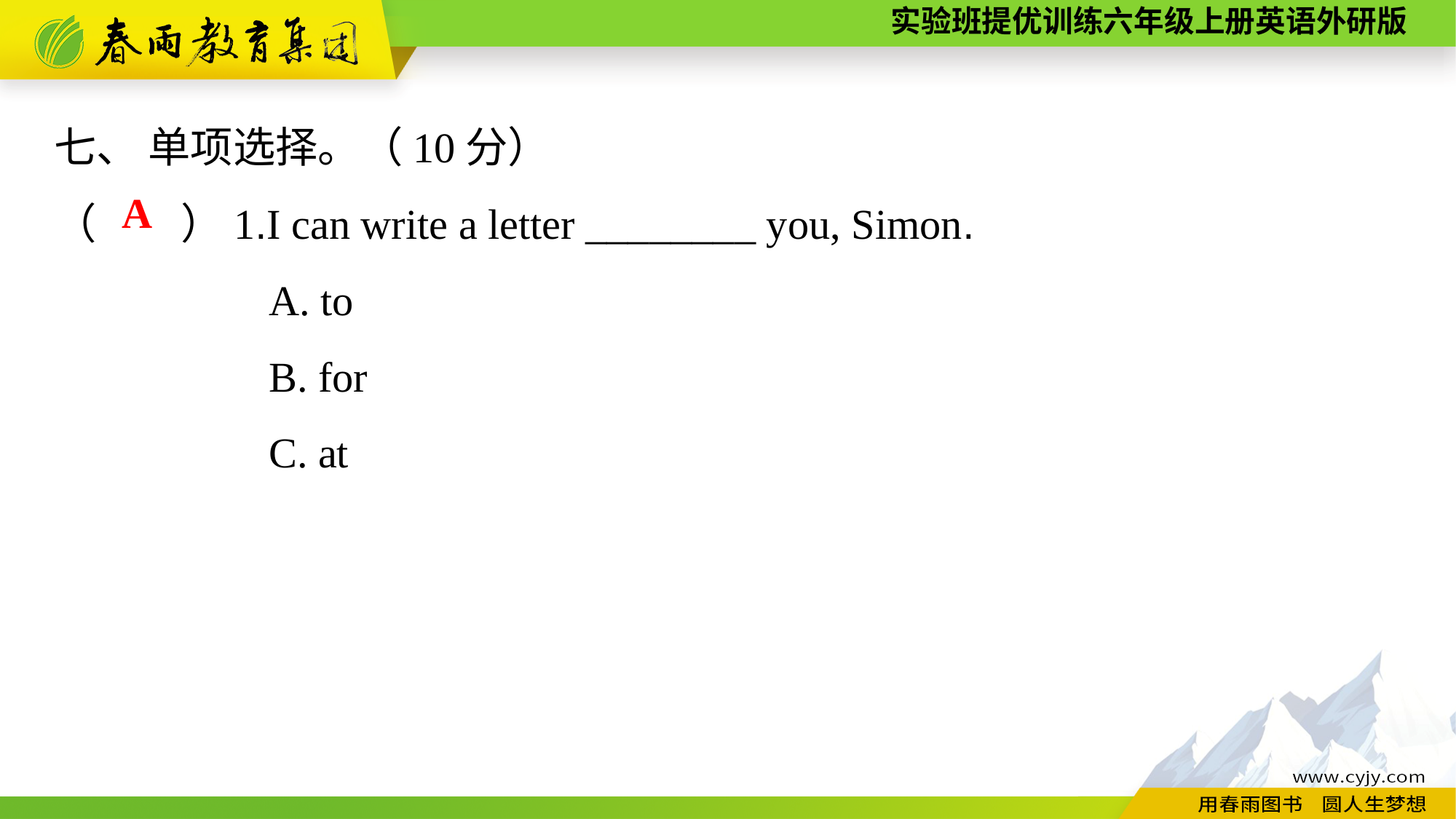

七、 单项选择。（10分）
（　　）1.I can write a letter ________ you, Simon.
A. to
B. for
C. at
A